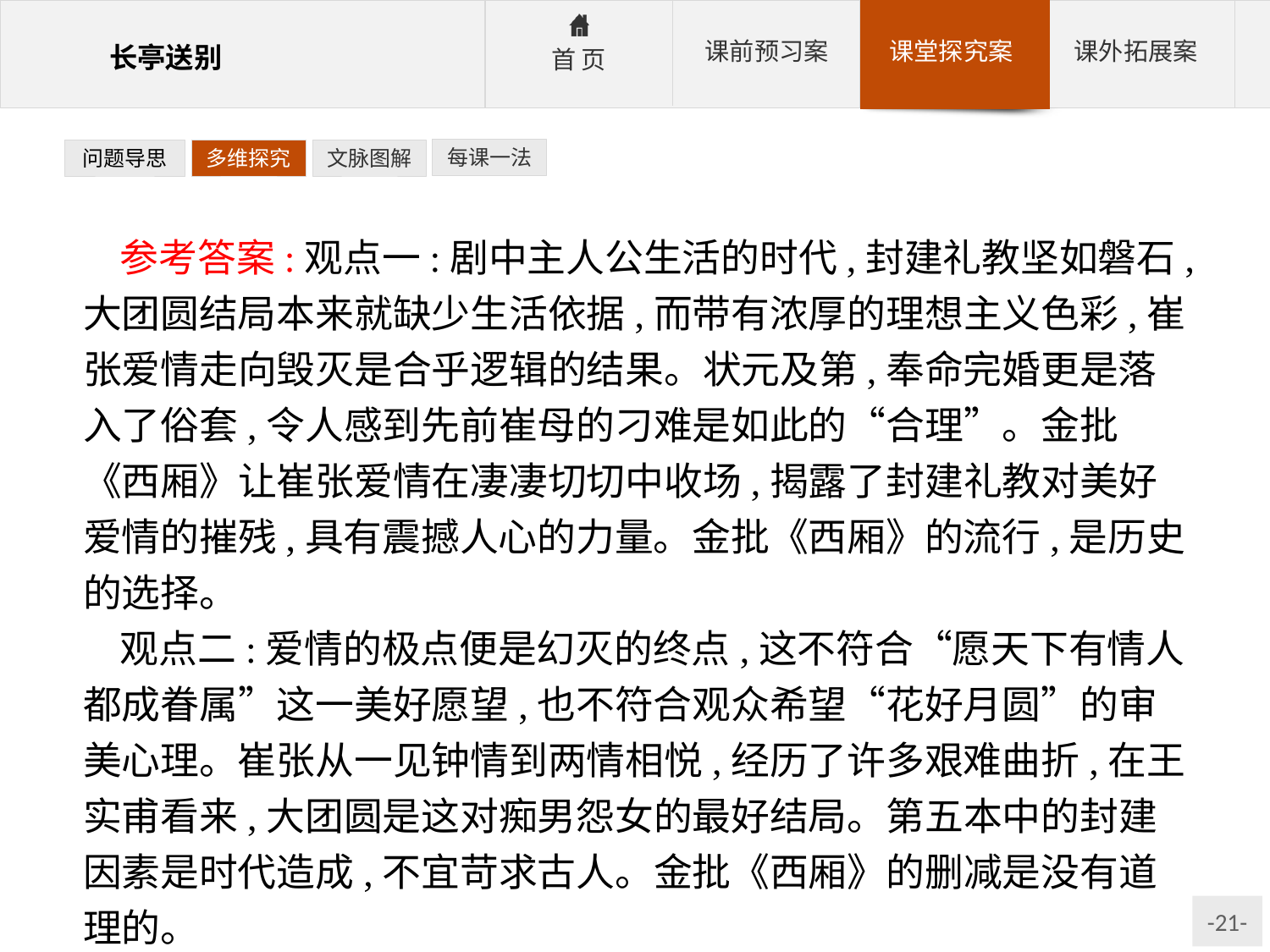

每课一法
问题导思
多维探究
文脉图解
参考答案:观点一:剧中主人公生活的时代,封建礼教坚如磐石,大团圆结局本来就缺少生活依据,而带有浓厚的理想主义色彩,崔张爱情走向毁灭是合乎逻辑的结果。状元及第,奉命完婚更是落入了俗套,令人感到先前崔母的刁难是如此的“合理”。金批《西厢》让崔张爱情在凄凄切切中收场,揭露了封建礼教对美好爱情的摧残,具有震撼人心的力量。金批《西厢》的流行,是历史的选择。
观点二:爱情的极点便是幻灭的终点,这不符合“愿天下有情人都成眷属”这一美好愿望,也不符合观众希望“花好月圆”的审美心理。崔张从一见钟情到两情相悦,经历了许多艰难曲折,在王实甫看来,大团圆是这对痴男怨女的最好结局。第五本中的封建因素是时代造成,不宜苛求古人。金批《西厢》的删减是没有道理的。